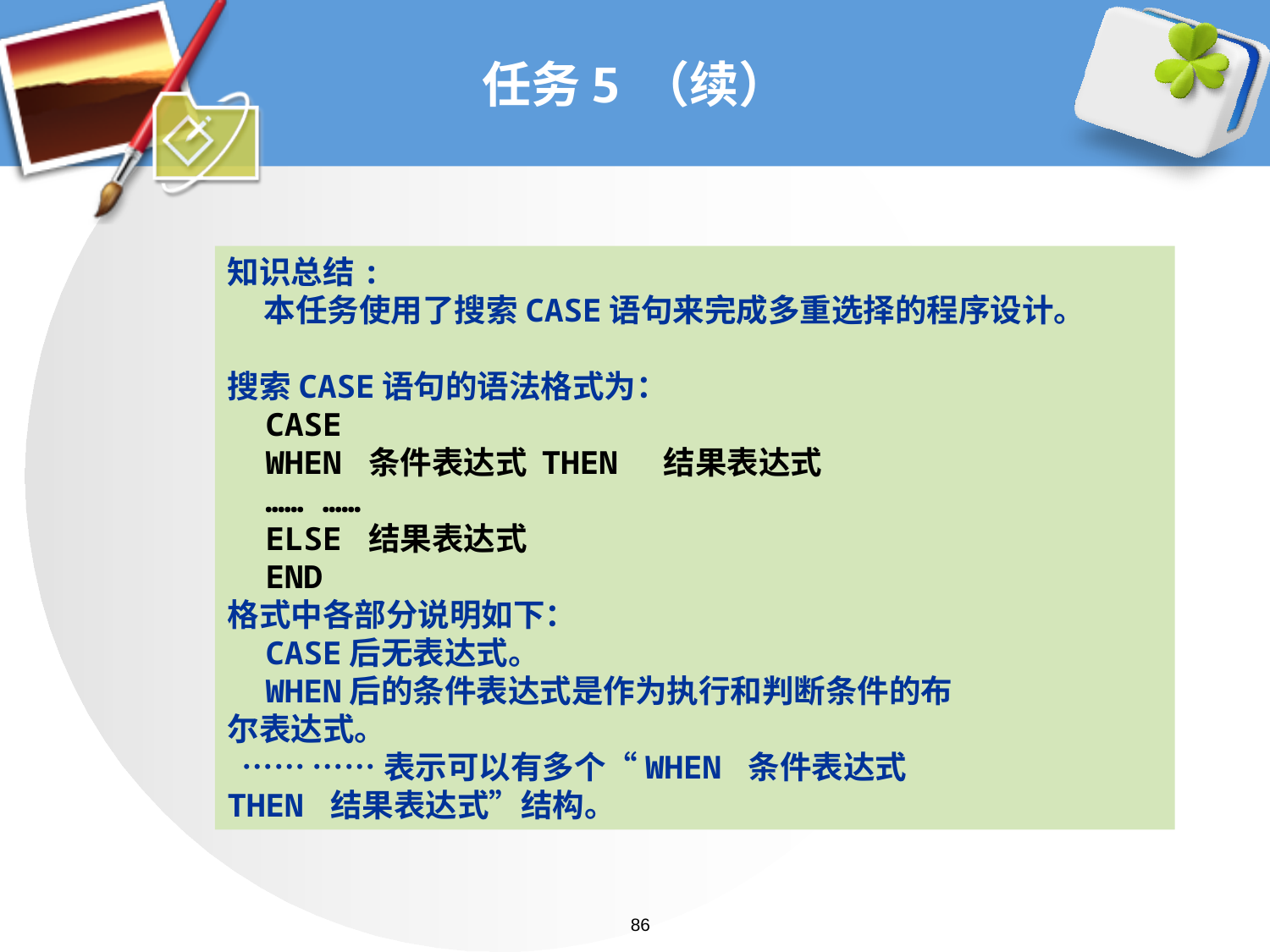

# 任务5 （续）
知识总结:
    本任务使用了搜索CASE语句来完成多重选择的程序设计。

搜索CASE语句的语法格式为：
  CASE
  WHEN 条件表达式 THEN  结果表达式
  …… ……
  ELSE 结果表达式
  END
格式中各部分说明如下：
  CASE后无表达式。
  WHEN后的条件表达式是作为执行和判断条件的布
尔表达式。
  …… ……表示可以有多个“WHEN 条件表达式
THEN 结果表达式”结构。
86